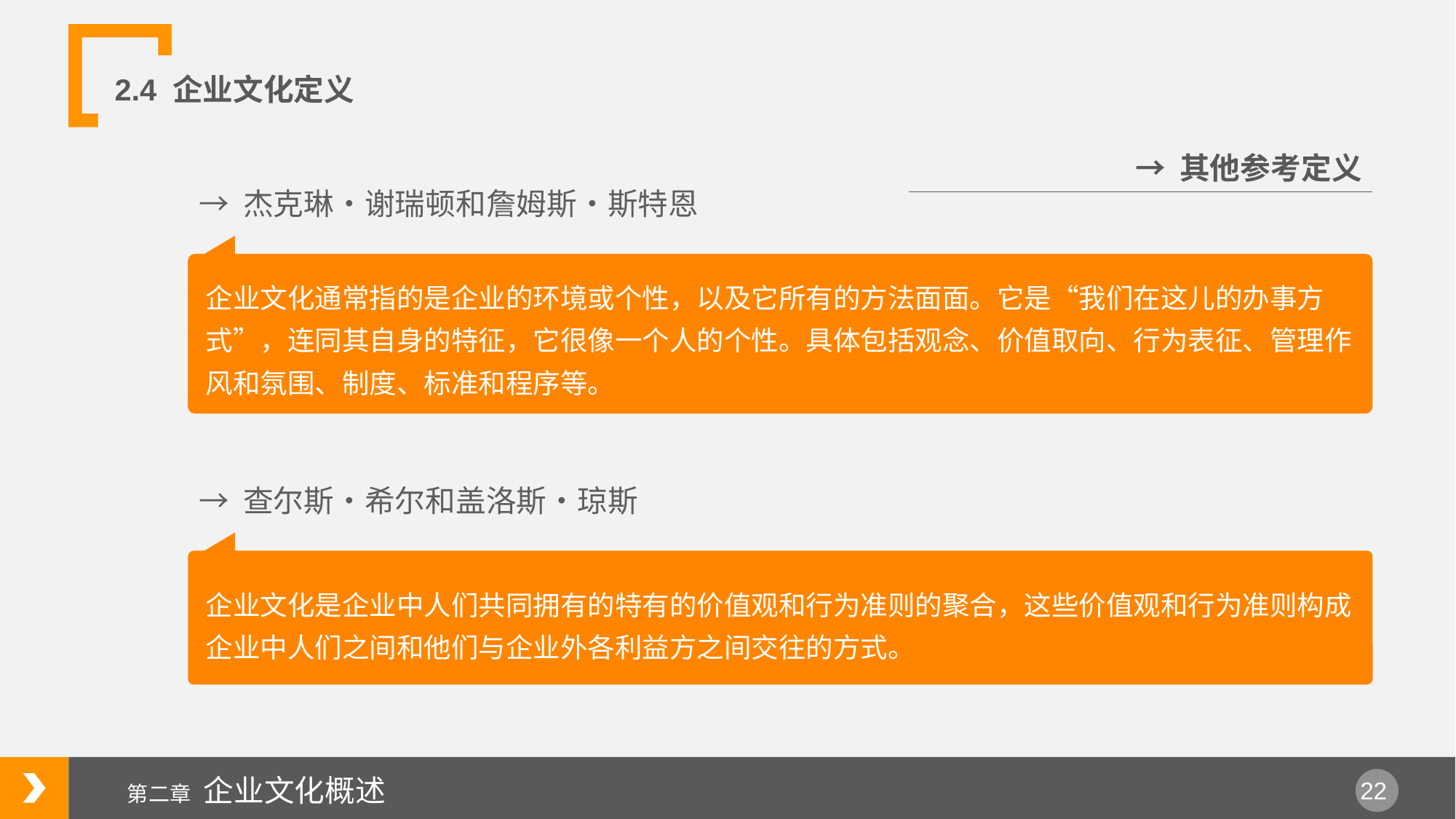

2.4 企业文化定义
→ 其他参考定义
→ 杰克琳•谢瑞顿和詹姆斯•斯特恩

企业文化通常指的是企业的环境或个性，以及它所有的方法面面。它是“我们在这儿的办事方式”，连同其自身的特征，它很像一个人的个性。具体包括观念、价值取向、行为表征、管理作风和氛围、制度、标准和程序等。
→ 查尔斯•希尔和盖洛斯•琼斯

企业文化是企业中人们共同拥有的特有的价值观和行为准则的聚合，这些价值观和行为准则构成企业中人们之间和他们与企业外各利益方之间交往的方式。